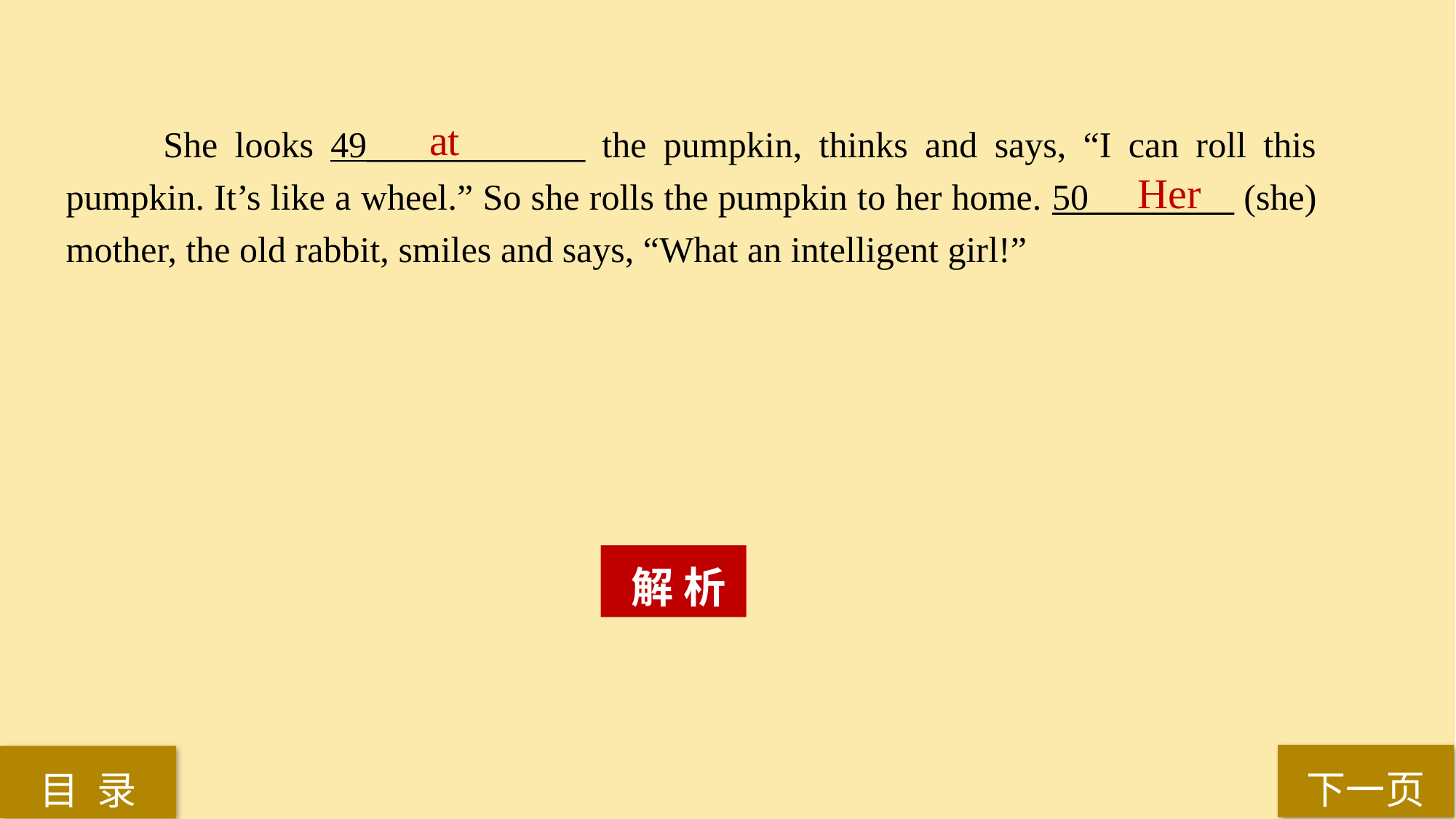

She looks 49____________ the pumpkin, thinks and says, “I can roll this pumpkin. It’s like a wheel.” So she rolls the pumpkin to her home. 50________ (she) mother, the old rabbit, smiles and says, “What an intelligent girl!”
at
Her
 解 析